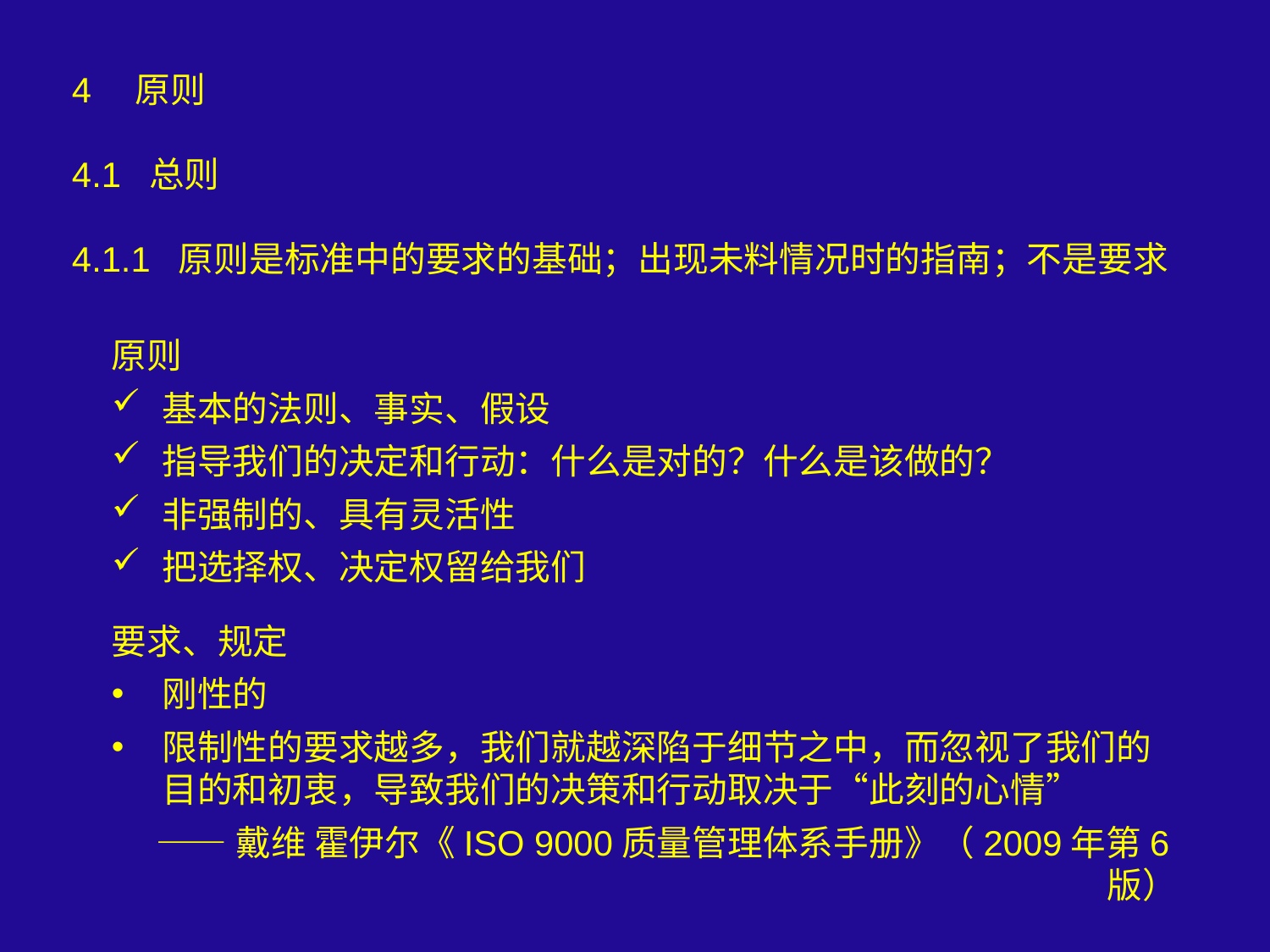

原则

4.1  总则

4.1.1  原则是标准中的要求的基础；出现未料情况时的指南；不是要求
原则
基本的法则、事实、假设
指导我们的决定和行动：什么是对的？什么是该做的？
非强制的、具有灵活性
把选择权、决定权留给我们
要求、规定
刚性的
限制性的要求越多，我们就越深陷于细节之中，而忽视了我们的目的和初衷，导致我们的决策和行动取决于“此刻的心情”
——戴维 霍伊尔《ISO 9000质量管理体系手册》（2009年第6版）